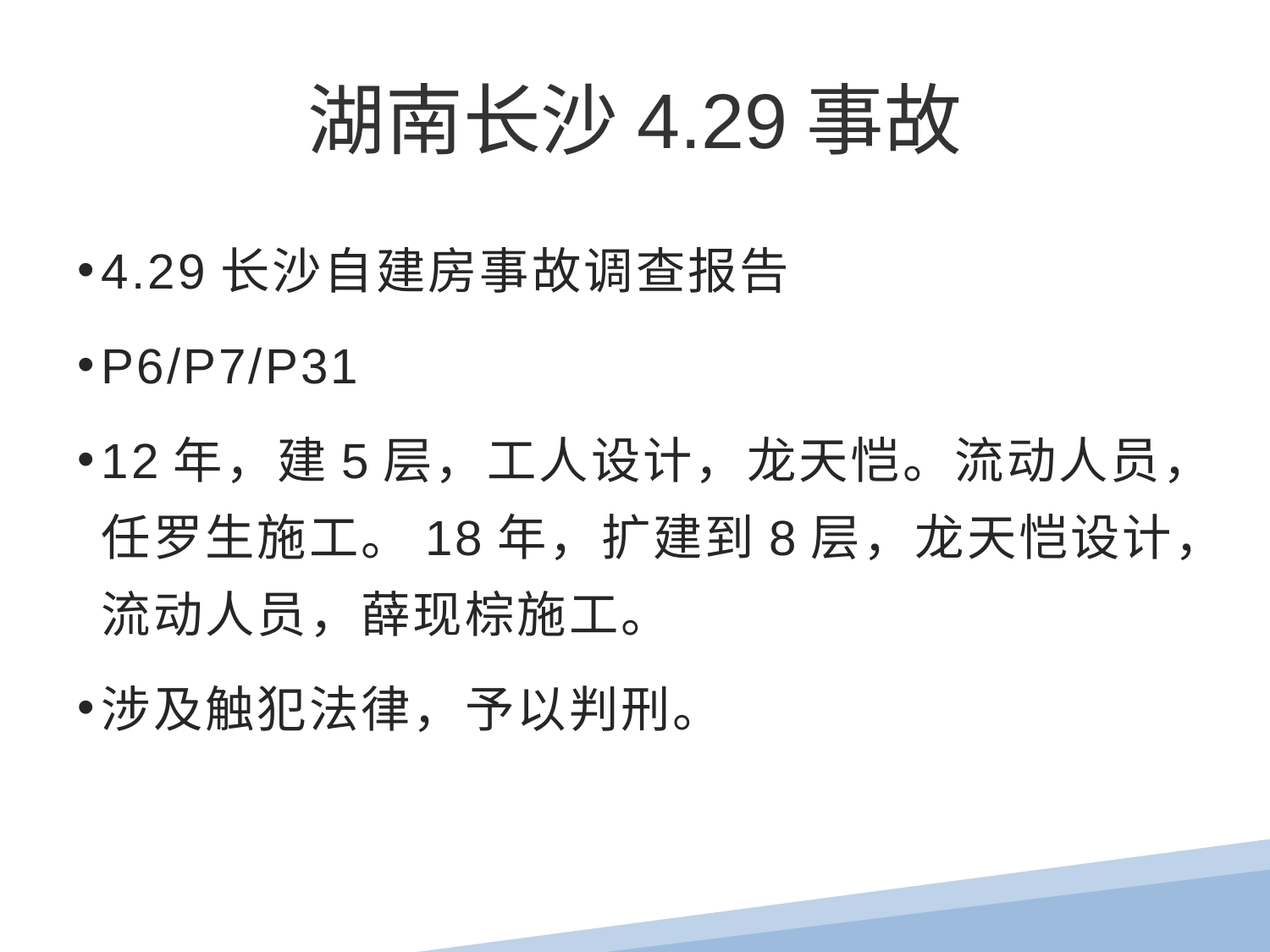

湖南长沙4.29事故
4.29长沙自建房事故调查报告
P6/P7/P31
12年，建5层，工人设计，龙天恺。流动人员，任罗生施工。18年，扩建到8层，龙天恺设计，流动人员，薛现棕施工。
涉及触犯法律，予以判刑。